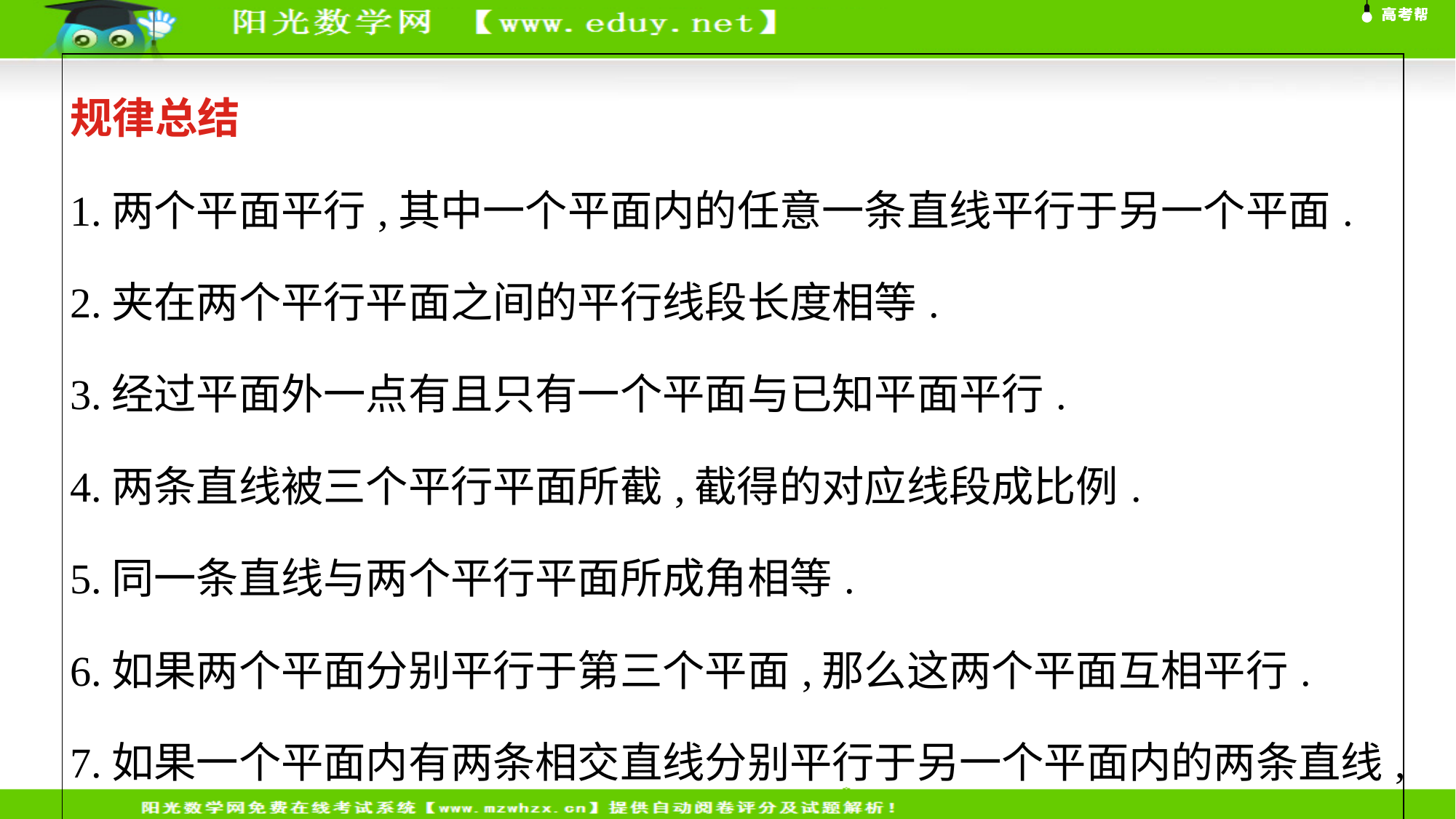

| 规律总结 1.两个平面平行,其中一个平面内的任意一条直线平行于另一个平面. 2.夹在两个平行平面之间的平行线段长度相等. 3.经过平面外一点有且只有一个平面与已知平面平行. 4.两条直线被三个平行平面所截,截得的对应线段成比例. 5.同一条直线与两个平行平面所成角相等. 6.如果两个平面分别平行于第三个平面,那么这两个平面互相平行. 7.如果一个平面内有两条相交直线分别平行于另一个平面内的两条直线,那么这两个平面平行. |
| --- |